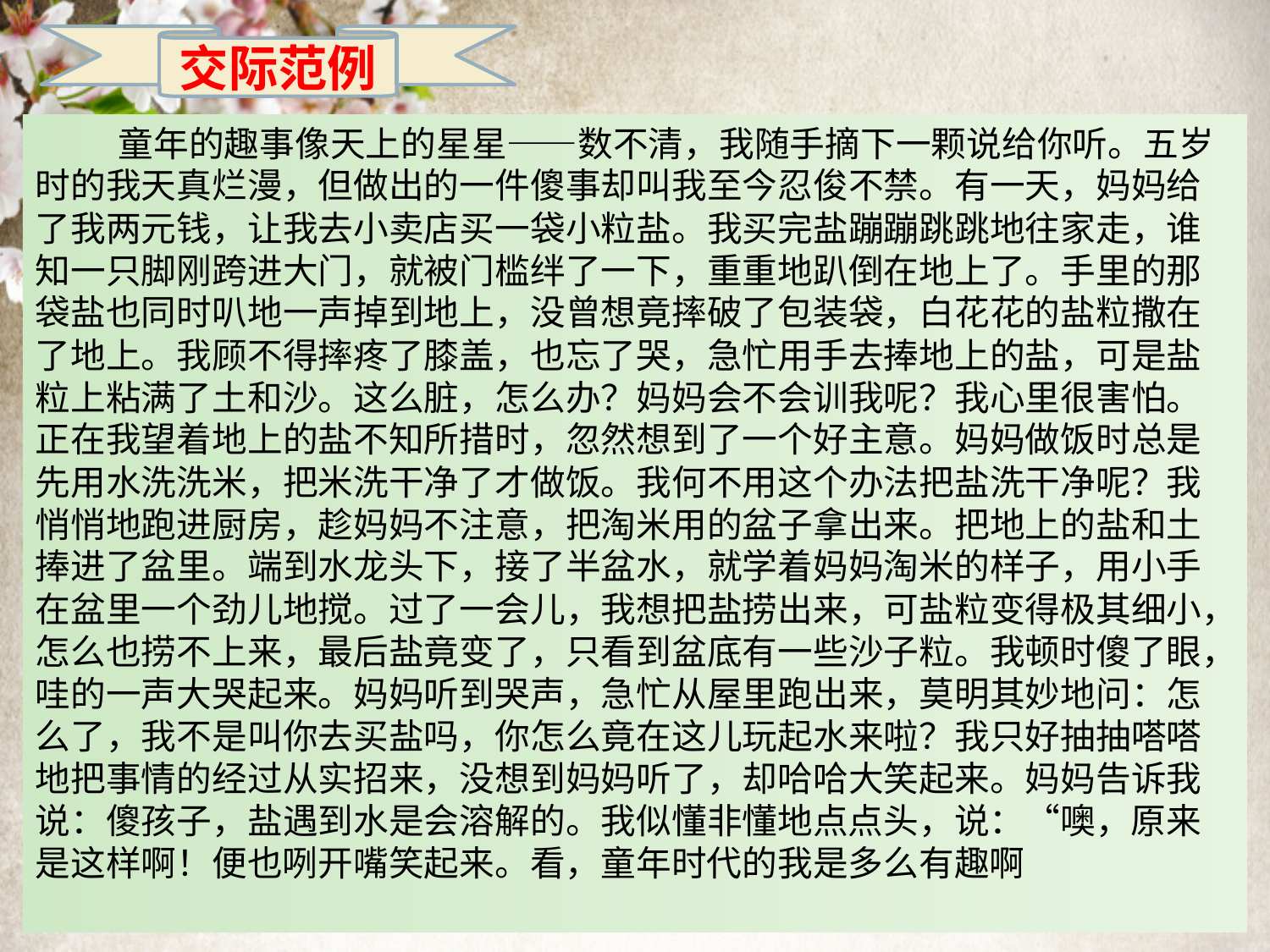

交际范例
                         童年的趣事像天上的星星——数不清，我随手摘下一颗说给你听。五岁时的我天真烂漫，但做出的一件傻事却叫我至今忍俊不禁。有一天，妈妈给了我两元钱，让我去小卖店买一袋小粒盐。我买完盐蹦蹦跳跳地往家走，谁知一只脚刚跨进大门，就被门槛绊了一下，重重地趴倒在地上了。手里的那袋盐也同时叭地一声掉到地上，没曾想竟摔破了包装袋，白花花的盐粒撒在了地上。我顾不得摔疼了膝盖，也忘了哭，急忙用手去捧地上的盐，可是盐粒上粘满了土和沙。这么脏，怎么办？妈妈会不会训我呢？我心里很害怕。正在我望着地上的盐不知所措时，忽然想到了一个好主意。妈妈做饭时总是先用水洗洗米，把米洗干净了才做饭。我何不用这个办法把盐洗干净呢？我悄悄地跑进厨房，趁妈妈不注意，把淘米用的盆子拿出来。把地上的盐和土捧进了盆里。端到水龙头下，接了半盆水，就学着妈妈淘米的样子，用小手在盆里一个劲儿地搅。过了一会儿，我想把盐捞出来，可盐粒变得极其细小，怎么也捞不上来，最后盐竟变了，只看到盆底有一些沙子粒。我顿时傻了眼，哇的一声大哭起来。妈妈听到哭声，急忙从屋里跑出来，莫明其妙地问：怎么了，我不是叫你去买盐吗，你怎么竟在这儿玩起水来啦？我只好抽抽嗒嗒地把事情的经过从实招来，没想到妈妈听了，却哈哈大笑起来。妈妈告诉我说：傻孩子，盐遇到水是会溶解的。我似懂非懂地点点头，说：“噢，原来是这样啊！便也咧开嘴笑起来。看，童年时代的我是多么有趣啊